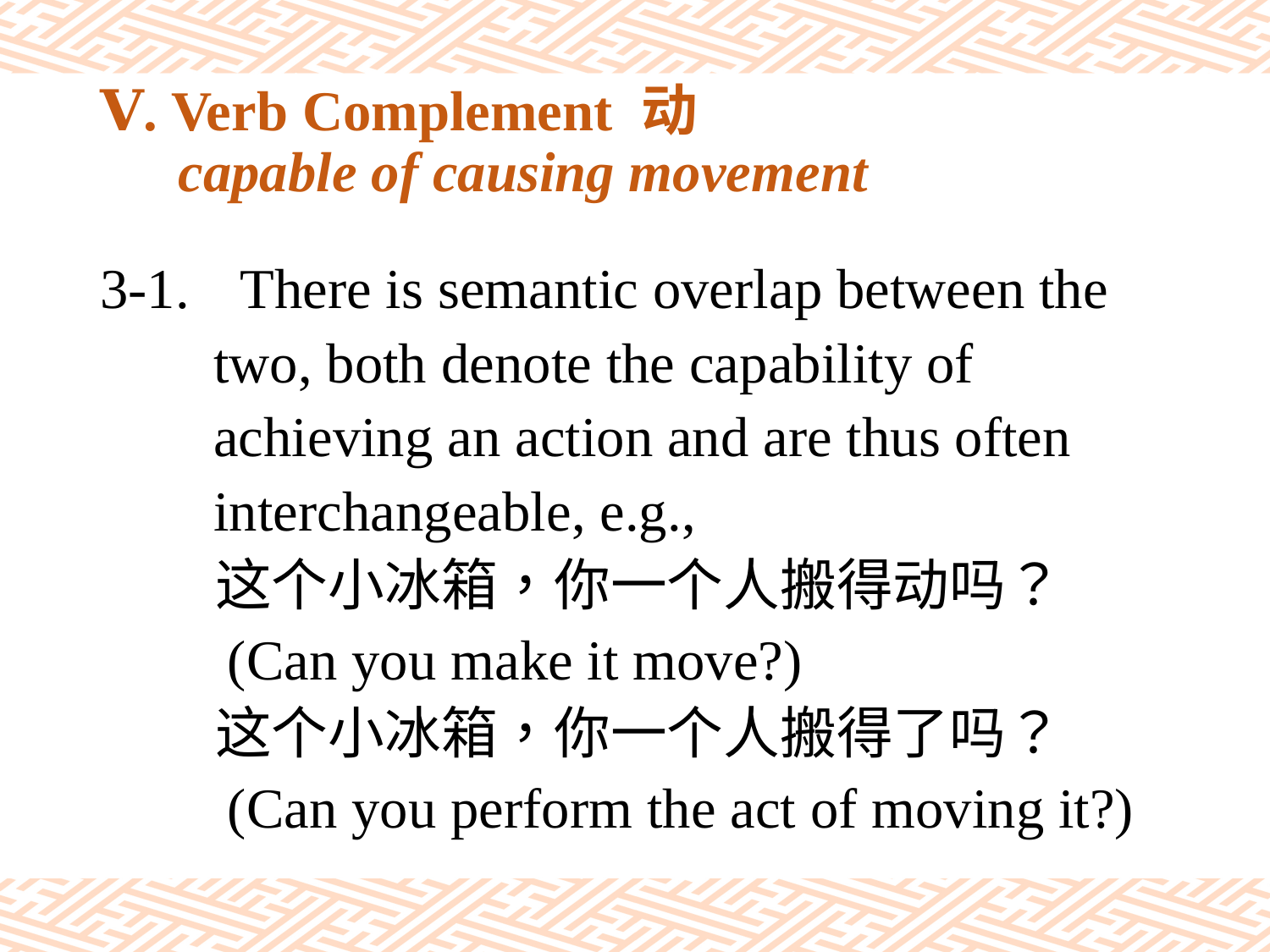

# Ⅴ. Verb Complement 动 capable of causing movement
3-1.	 There is semantic overlap between the
        two, both denote the capability of
        achieving an action and are thus often
        interchangeable, e.g.,
        这个小冰箱，你一个人搬得动吗？
         (Can you make it move?)
        这个小冰箱，你一个人搬得了吗？
         (Can you perform the act of moving it?)